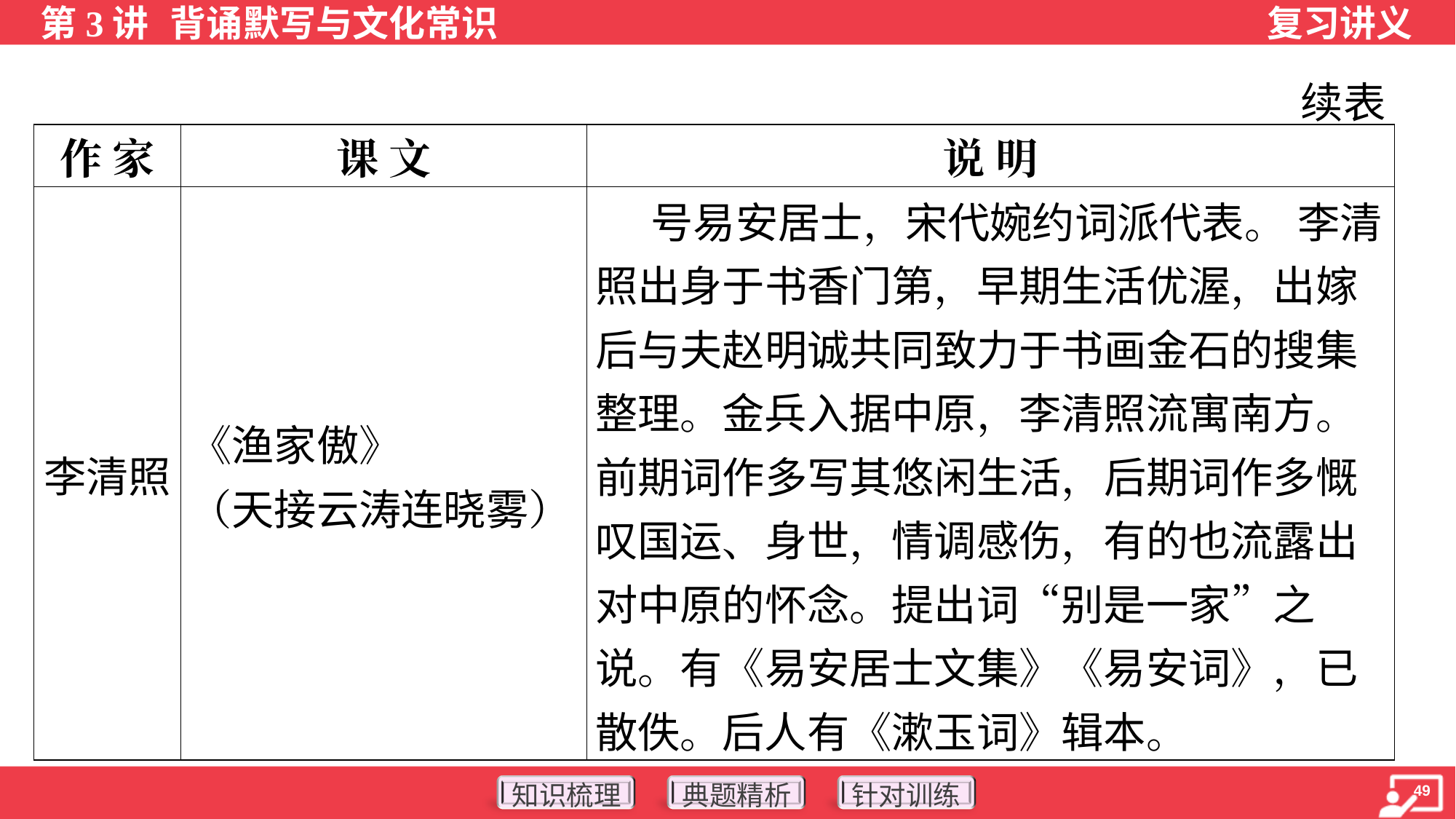

续表
| 作 家 | 课 文 | 说 明 |
| --- | --- | --- |
| 李清照 | 《渔家傲》 （天接云涛连晓雾） | 号易安居士，宋代婉约词派代表。 李清照出身于书香门第，早期生活优渥，出嫁后与夫赵明诚共同致力于书画金石的搜集整理。金兵入据中原，李清照流寓南方。前期词作多写其悠闲生活，后期词作多慨叹国运、身世，情调感伤，有的也流露出对中原的怀念。提出词“别是一家”之说。有《易安居士文集》《易安词》，已散佚。后人有《漱玉词》辑本。 |